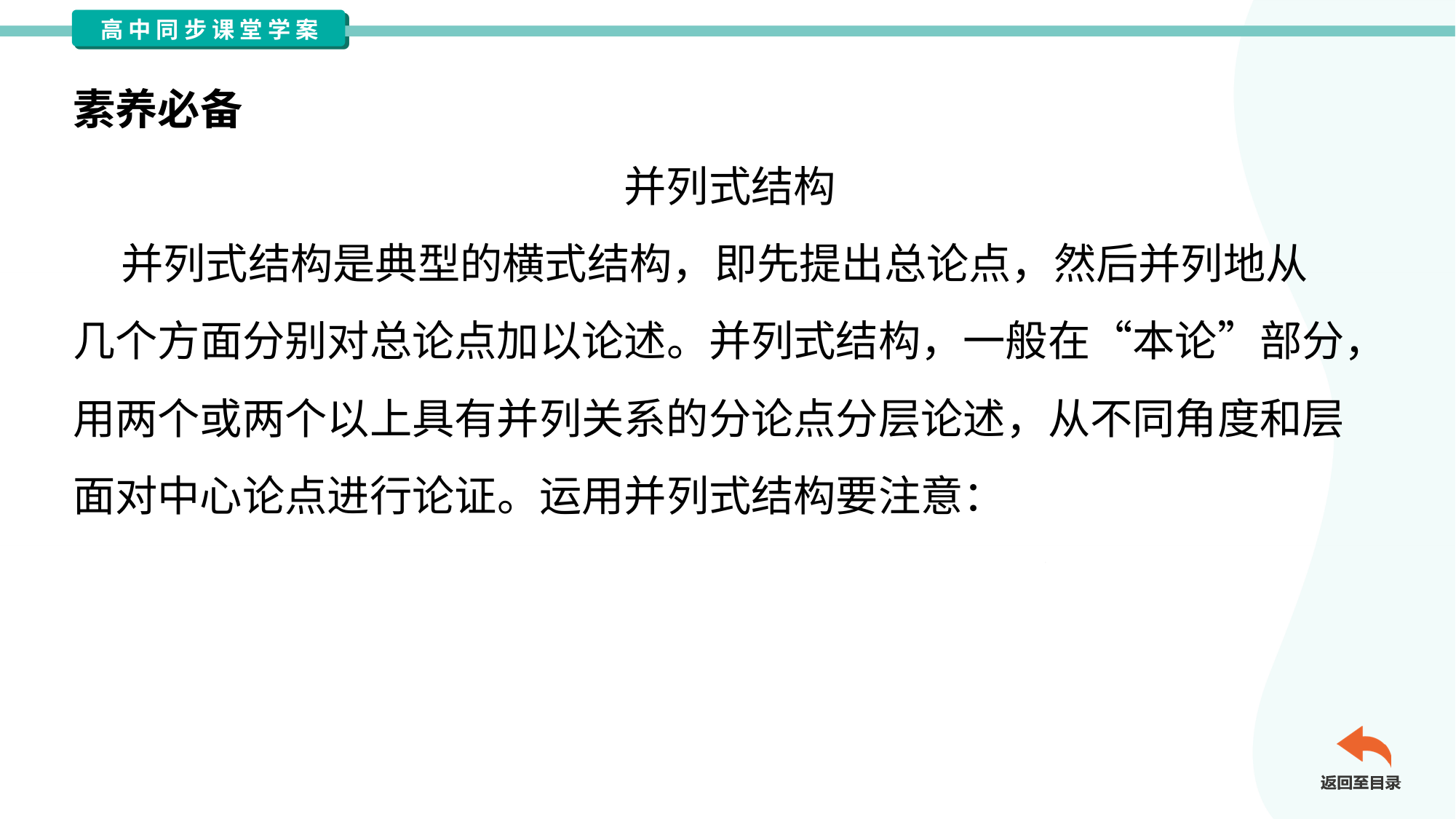

素养必备
并列式结构
    并列式结构是典型的横式结构，即先提出总论点，然后并列地从
几个方面分别对总论点加以论述。并列式结构，一般在“本论”部分，
用两个或两个以上具有并列关系的分论点分层论述，从不同角度和层
面对中心论点进行论证。运用并列式结构要注意：